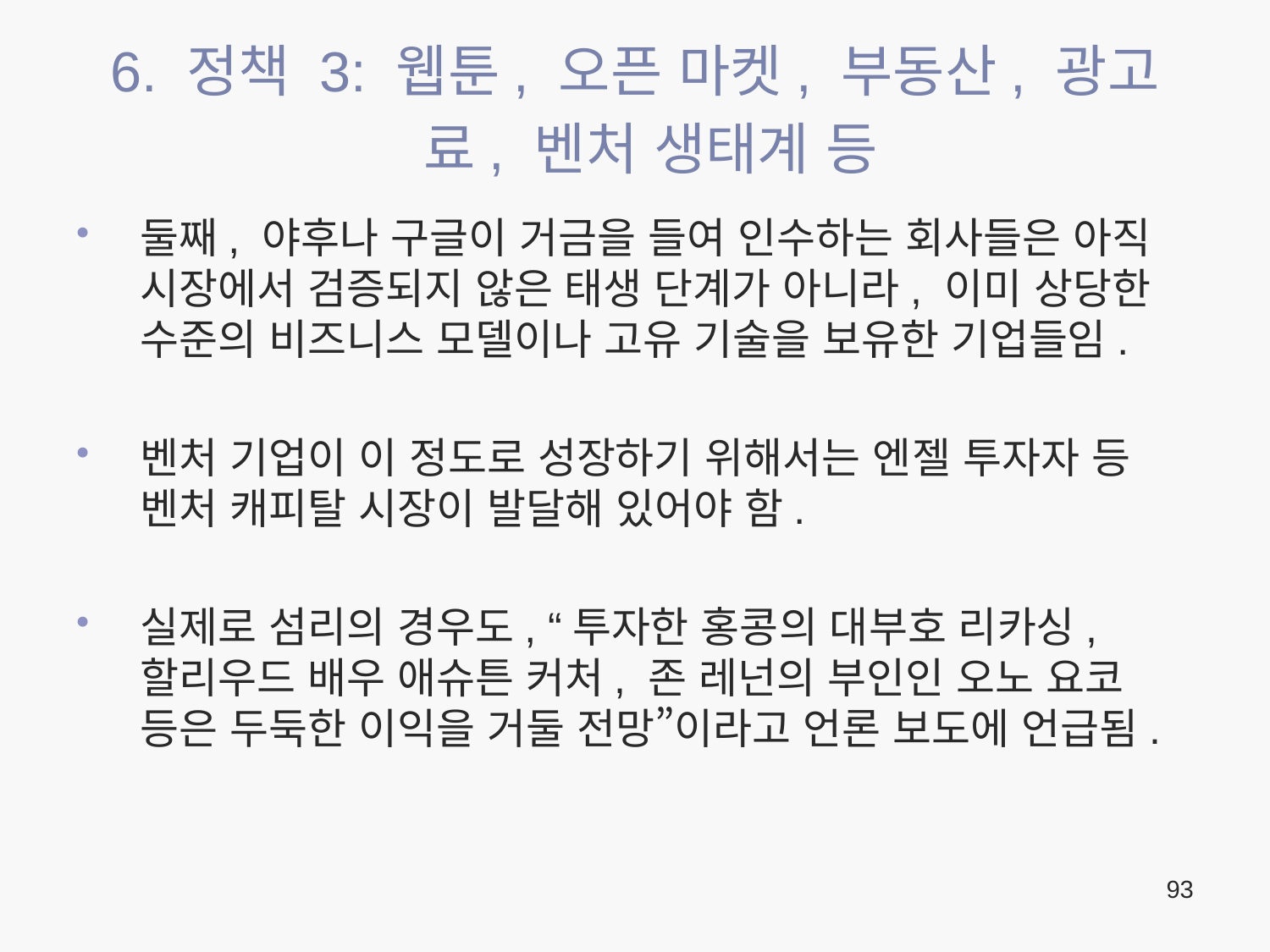

# 6. 정책 3: 웹툰, 오픈 마켓, 부동산, 광고료, 벤처 생태계 등
둘째, 야후나 구글이 거금을 들여 인수하는 회사들은 아직 시장에서 검증되지 않은 태생 단계가 아니라, 이미 상당한 수준의 비즈니스 모델이나 고유 기술을 보유한 기업들임.

벤처 기업이 이 정도로 성장하기 위해서는 엔젤 투자자 등 벤처 캐피탈 시장이 발달해 있어야 함.

실제로 섬리의 경우도, “투자한 홍콩의 대부호 리카싱, 할리우드 배우 애슈튼 커처, 존 레넌의 부인인 오노 요코 등은 두둑한 이익을 거둘 전망”이라고 언론 보도에 언급됨.

93